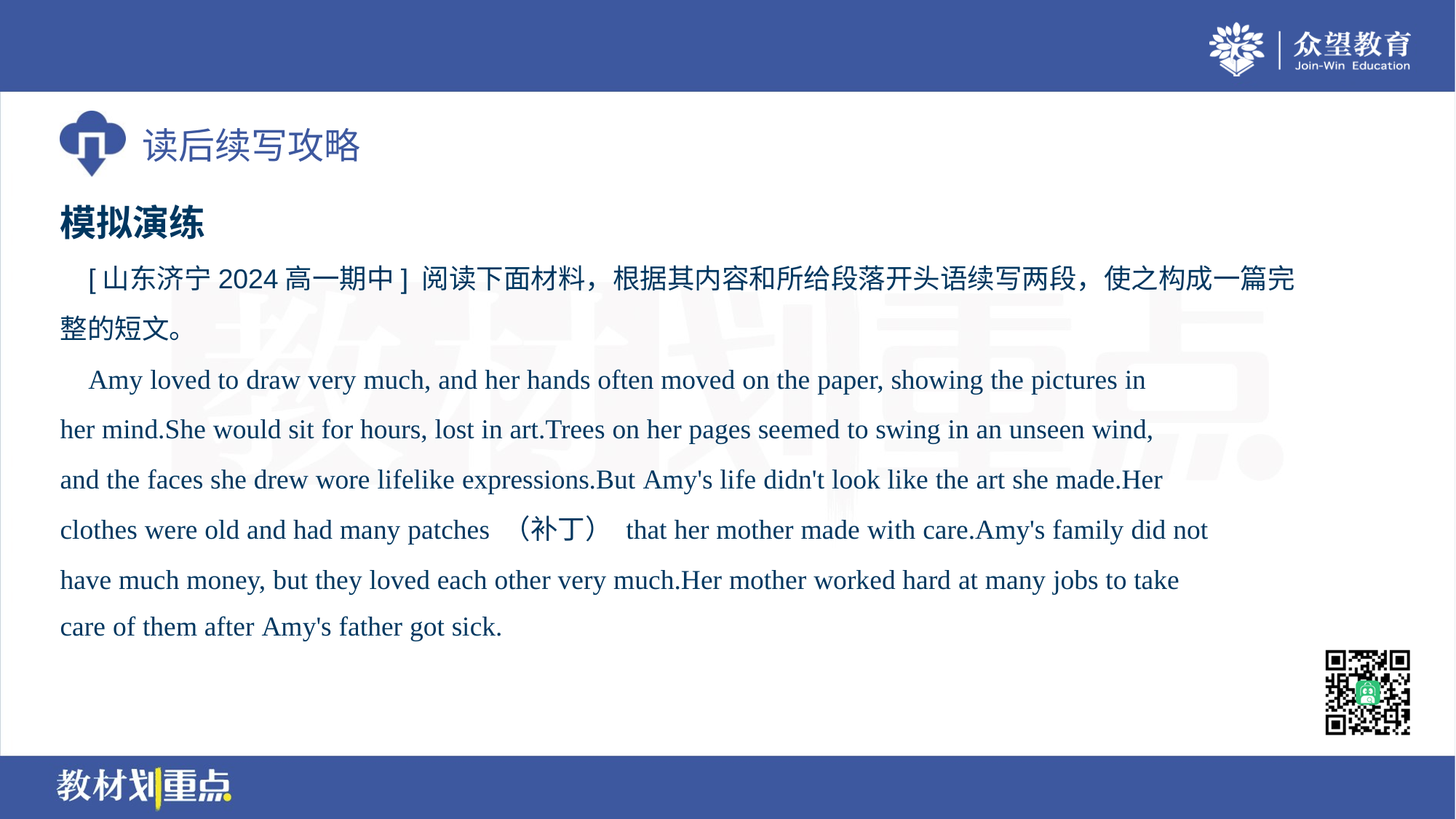

模拟演练
    [山东济宁2024高一期中] 阅读下面材料，根据其内容和所给段落开头语续写两段，使之构成一篇完
整的短文。
    Amy loved to draw very much, and her hands often moved on the paper, showing the pictures in
her mind.She would sit for hours, lost in art.Trees on her pages seemed to swing in an unseen wind,
and the faces she drew wore lifelike expressions.But Amy's life didn't look like the art she made.Her
clothes were old and had many patches （补丁） that her mother made with care.Amy's family did not
have much money, but they loved each other very much.Her mother worked hard at many jobs to take
care of them after Amy's father got sick.